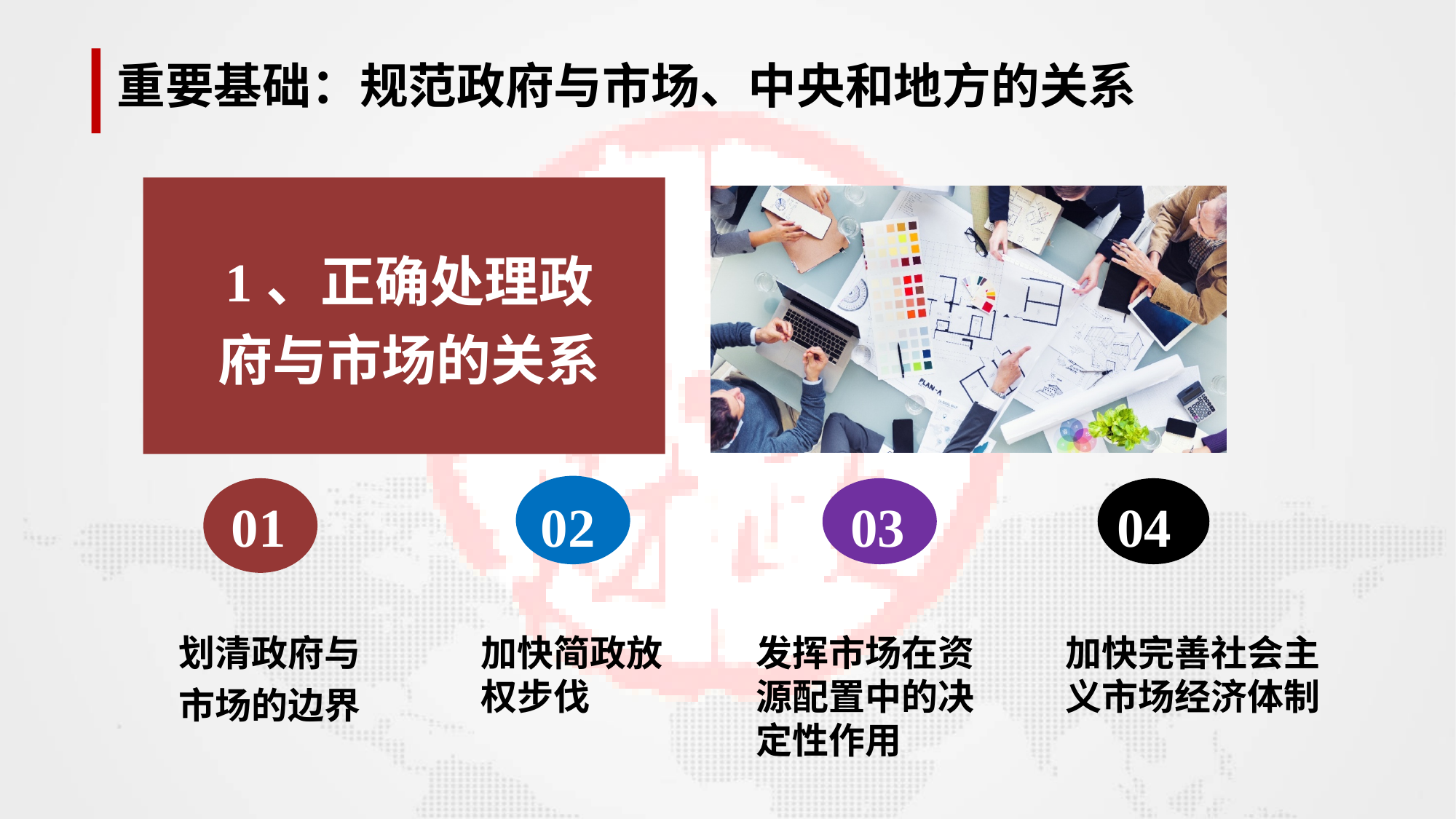

重要基础：规范政府与市场、中央和地方的关系

1、正确处理政府与市场的关系
关键字

01
03
04
02
划清政府与市场的边界
加快简政放权步伐
发挥市场在资源配置中的决定性作用
加快完善社会主义市场经济体制